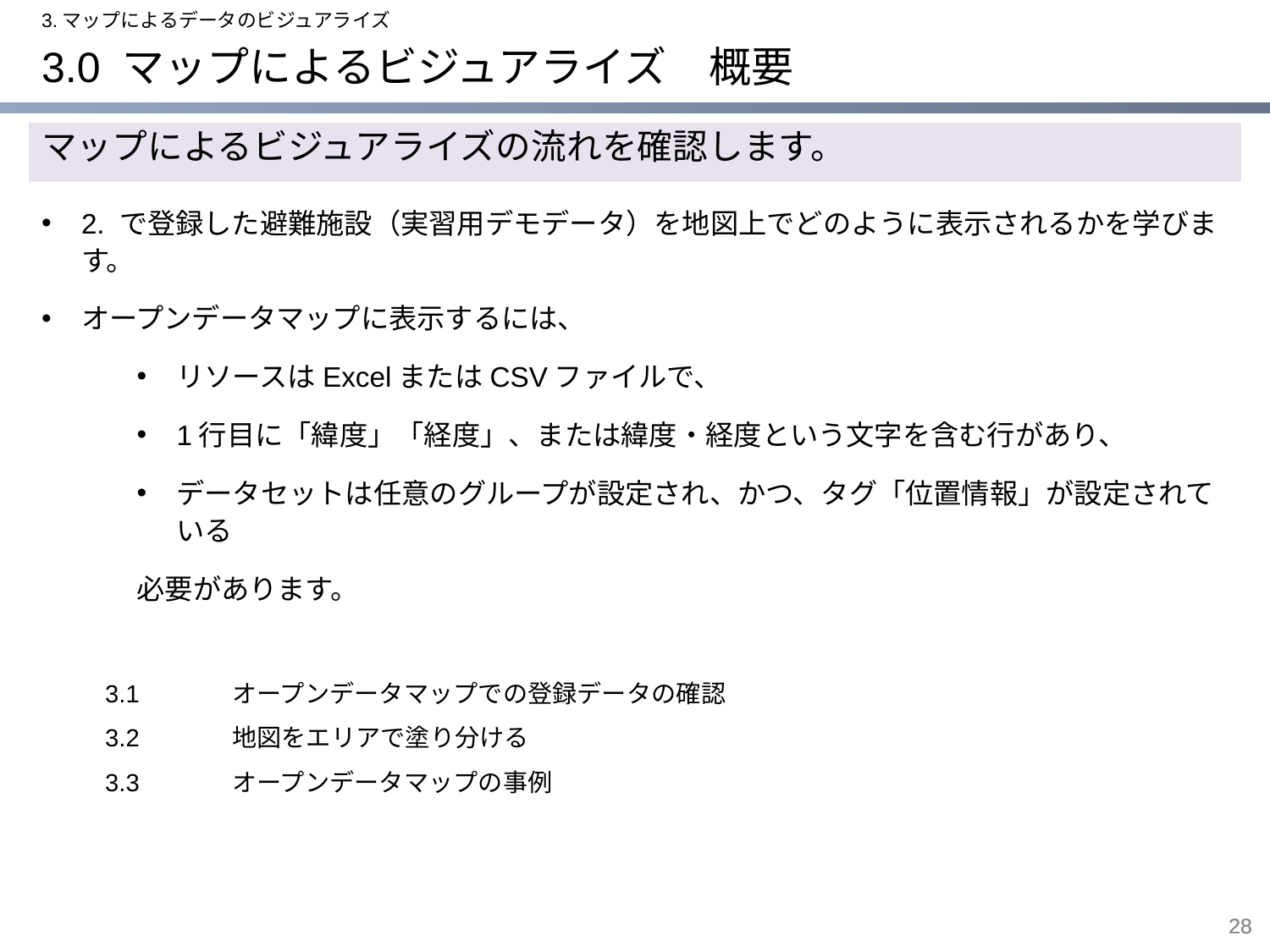

3.マップによるデータのビジュアライズ
# 3.0 マップによるビジュアライズ　概要
マップによるビジュアライズの流れを確認します。
2. で登録した避難施設（実習用デモデータ）を地図上でどのように表示されるかを学びます。
オープンデータマップに表示するには、
リソースはExcelまたはCSVファイルで、
1行目に「緯度」「経度」、または緯度・経度という文字を含む行があり、
データセットは任意のグループが設定され、かつ、タグ「位置情報」が設定されている
必要があります。

3.1	オープンデータマップでの登録データの確認
3.2	地図をエリアで塗り分ける
3.3	オープンデータマップの事例
28